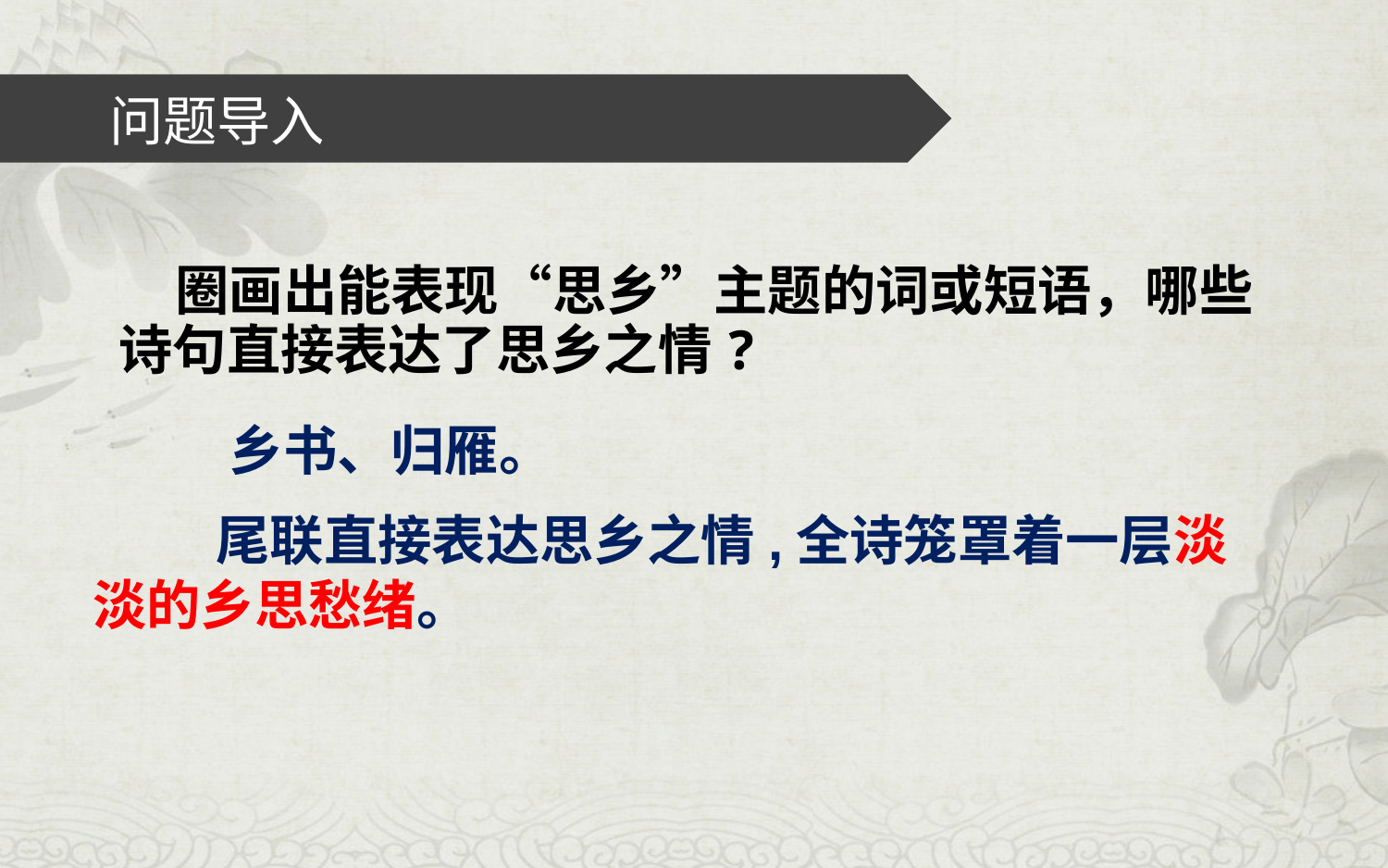

# 问题导入
   圈画出能表现“思乡”主题的词或短语，哪些诗句直接表达了思乡之情?
         乡书、归雁。
         尾联直接表达思乡之情,全诗笼罩着一层淡淡的乡思愁绪。